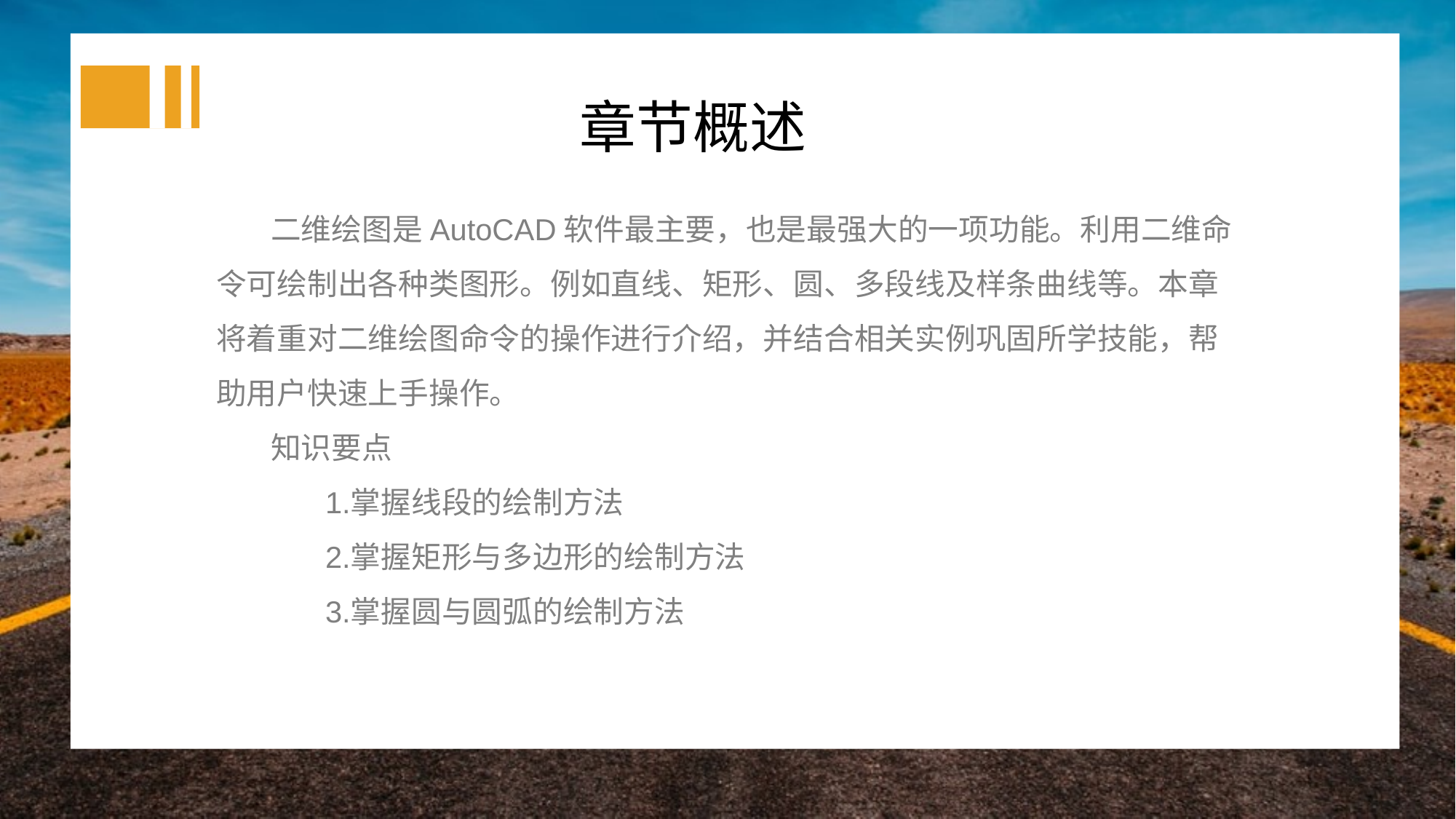

章节概述
二维绘图是AutoCAD软件最主要，也是最强大的一项功能。利用二维命令可绘制出各种类图形。例如直线、矩形、圆、多段线及样条曲线等。本章将着重对二维绘图命令的操作进行介绍，并结合相关实例巩固所学技能，帮助用户快速上手操作。
知识要点
掌握线段的绘制方法
掌握矩形与多边形的绘制方法
掌握圆与圆弧的绘制方法